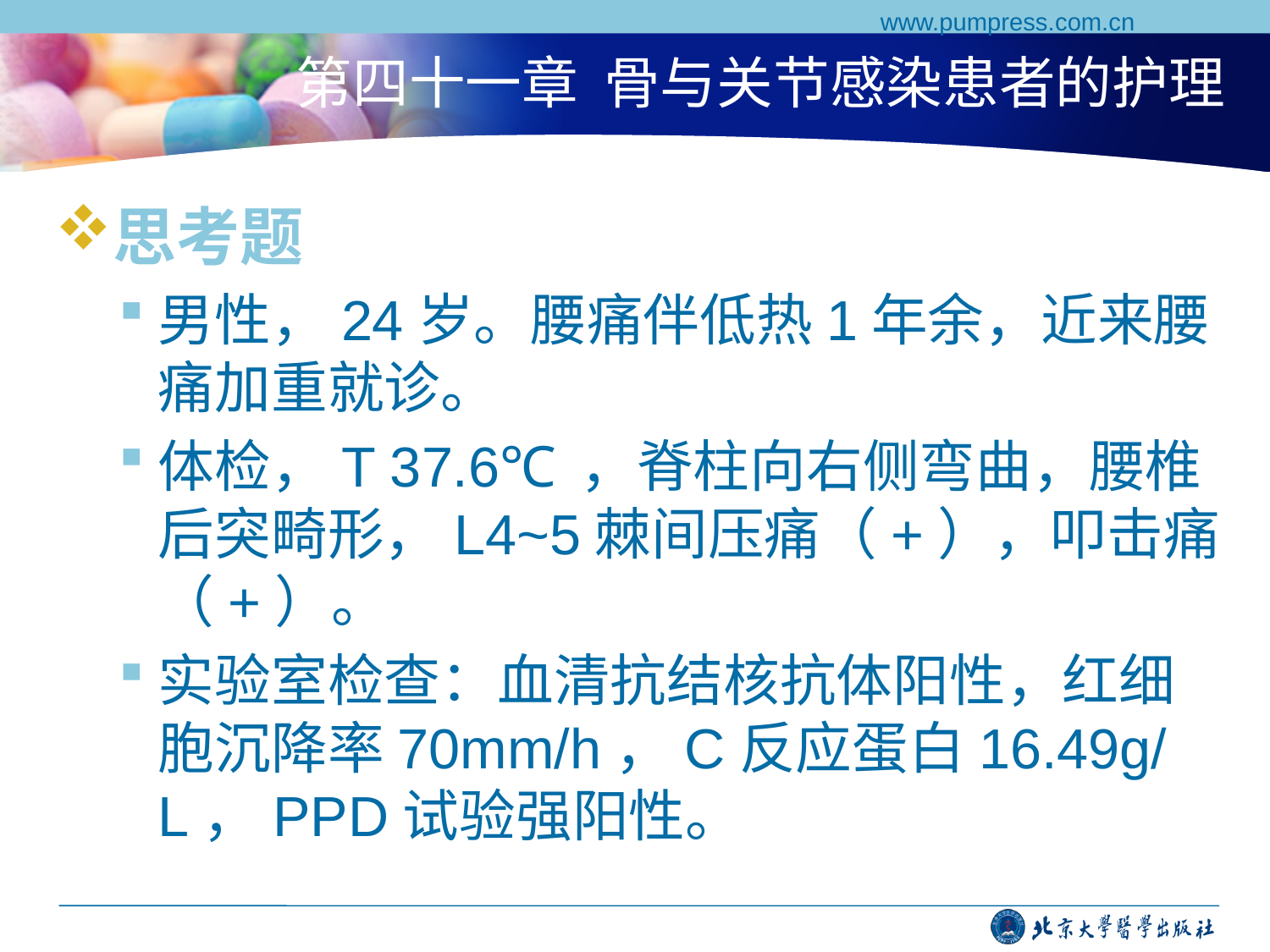

www.pumpress.com.cn
# 第四十一章  骨与关节感染患者的护理
思考题
男性，24岁。腰痛伴低热1年余，近来腰痛加重就诊。
体检，T 37.6℃，脊柱向右侧弯曲，腰椎后突畸形，L4~5棘间压痛（+），叩击痛（+）。
实验室检查：血清抗结核抗体阳性，红细胞沉降率70mm/h，C反应蛋白16.49g/L，PPD试验强阳性。